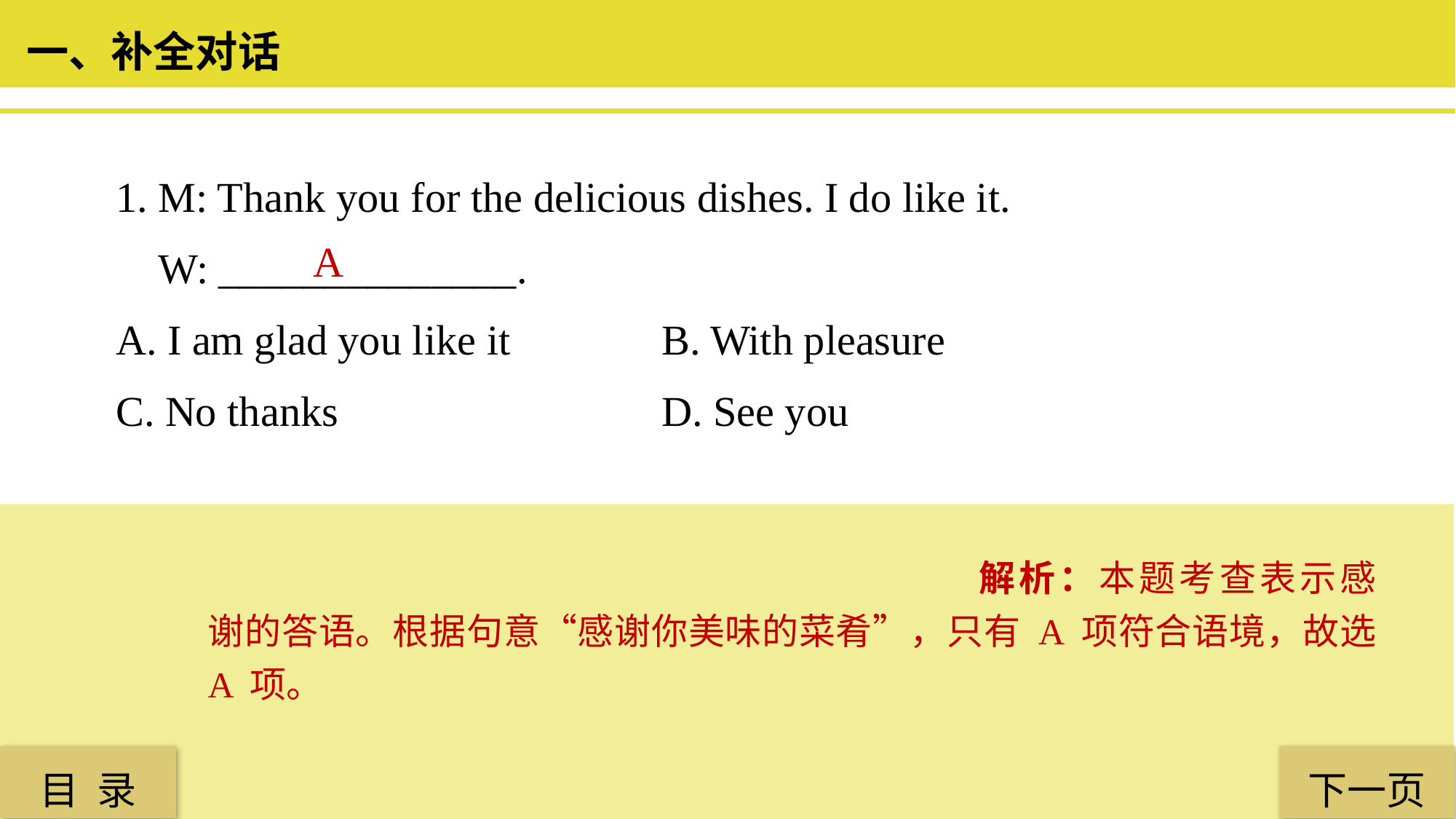

一、补全对话
1. M: Thank you for the delicious dishes. I do like it.
    W: ______________.
A. I am glad you like it 		B. With pleasure
C. No thanks 			D. See you
 A
解析：本题考查表示感谢的答语。根据句意“感谢你美味的菜肴”，只有 A 项符合语境，故选 A 项。